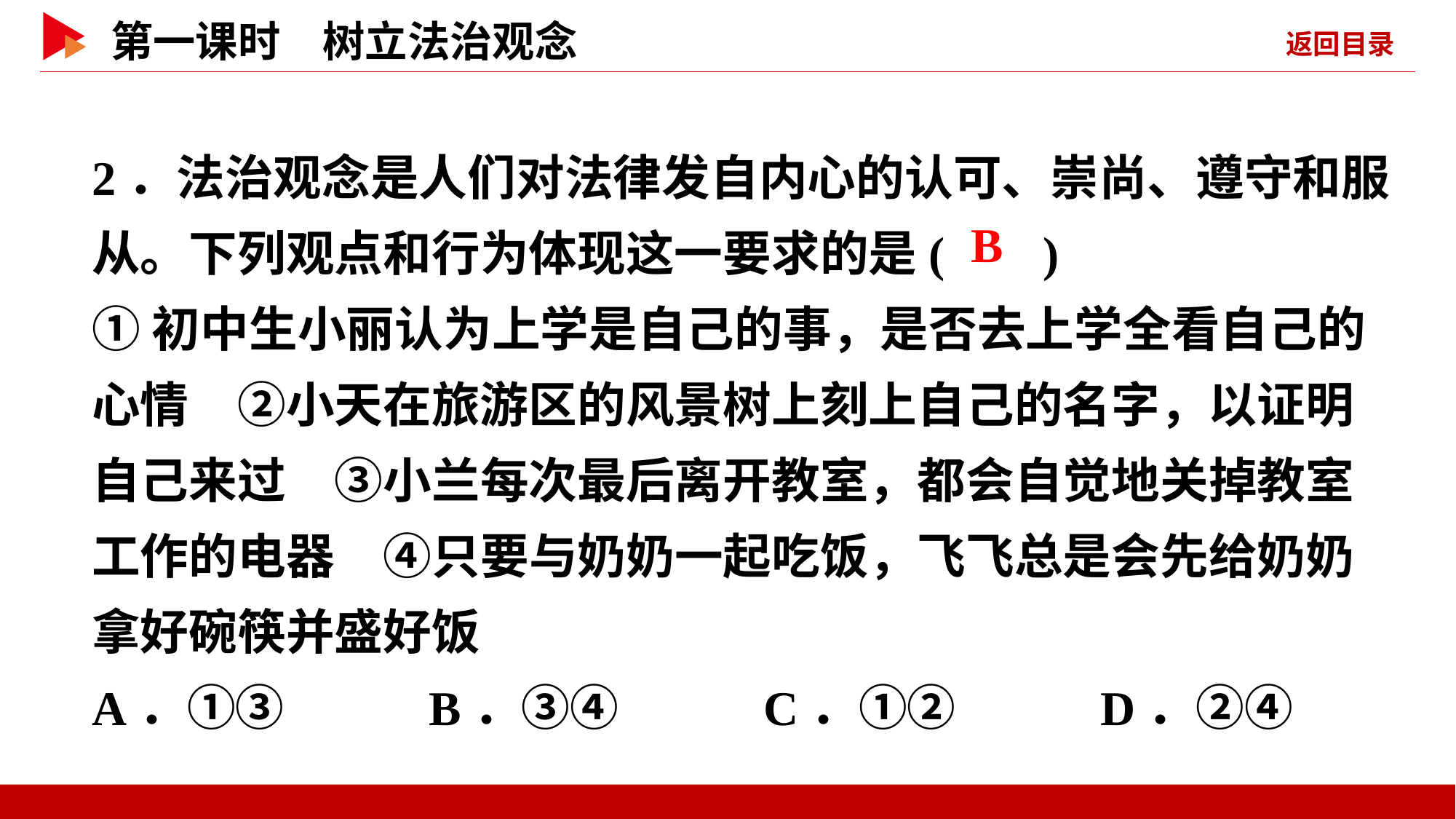

2．法治观念是人们对法律发自内心的认可、崇尚、遵守和服从。下列观点和行为体现这一要求的是(        )
①初中生小丽认为上学是自己的事，是否去上学全看自己的心情　②小天在旅游区的风景树上刻上自己的名字，以证明自己来过　③小兰每次最后离开教室，都会自觉地关掉教室工作的电器　④只要与奶奶一起吃饭，飞飞总是会先给奶奶拿好碗筷并盛好饭
A．①③            B．③④            C．①②            D．②④
   B